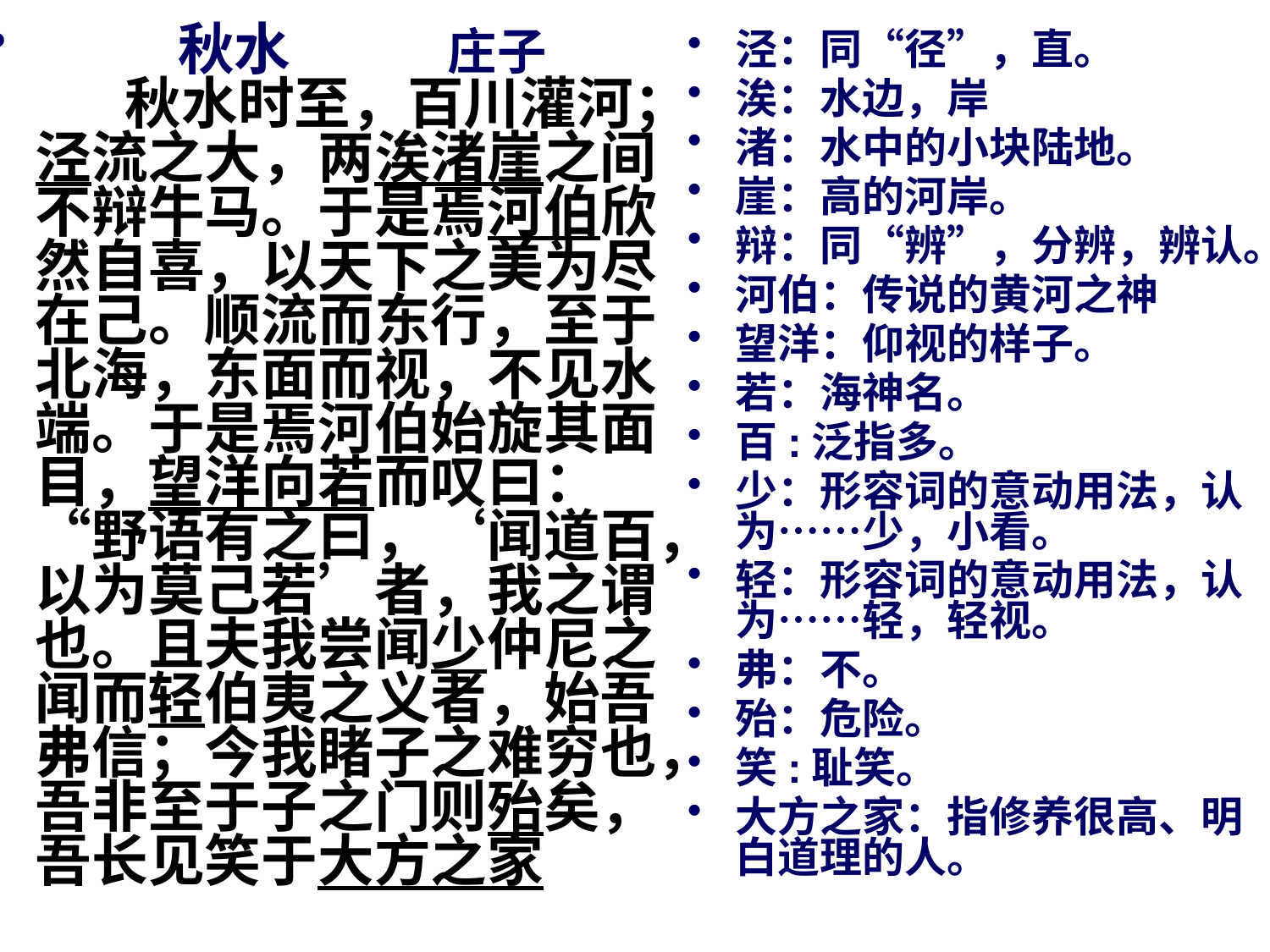

秋水              庄子
        秋水时至，百川灌河；泾流之大，两涘渚崖之间不辩牛马。于是焉河伯欣然自喜，以天下之美为尽在己。顺流而东行，至于北海，东面而视，不见水端。于是焉河伯始旋其面目，望洋向若而叹曰：“野语有之曰，‘闻道百，以为莫己若’者，我之谓也。且夫我尝闻少仲尼之闻而轻伯夷之义者，始吾弗信；今我睹子之难穷也，吾非至于子之门则殆矣，吾长见笑于大方之家
泾：同“径”，直。
涘：水边，岸
渚：水中的小块陆地。
崖：高的河岸。
辩：同“辨”，分辨，辨认。
河伯：传说的黄河之神
望洋：仰视的样子。
若：海神名。
百:泛指多。
少：形容词的意动用法，认为……少，小看。
轻：形容词的意动用法，认为……轻，轻视。
弗：不。
殆：危险。
笑:耻笑。
大方之家：指修养很高、明白道理的人。
#